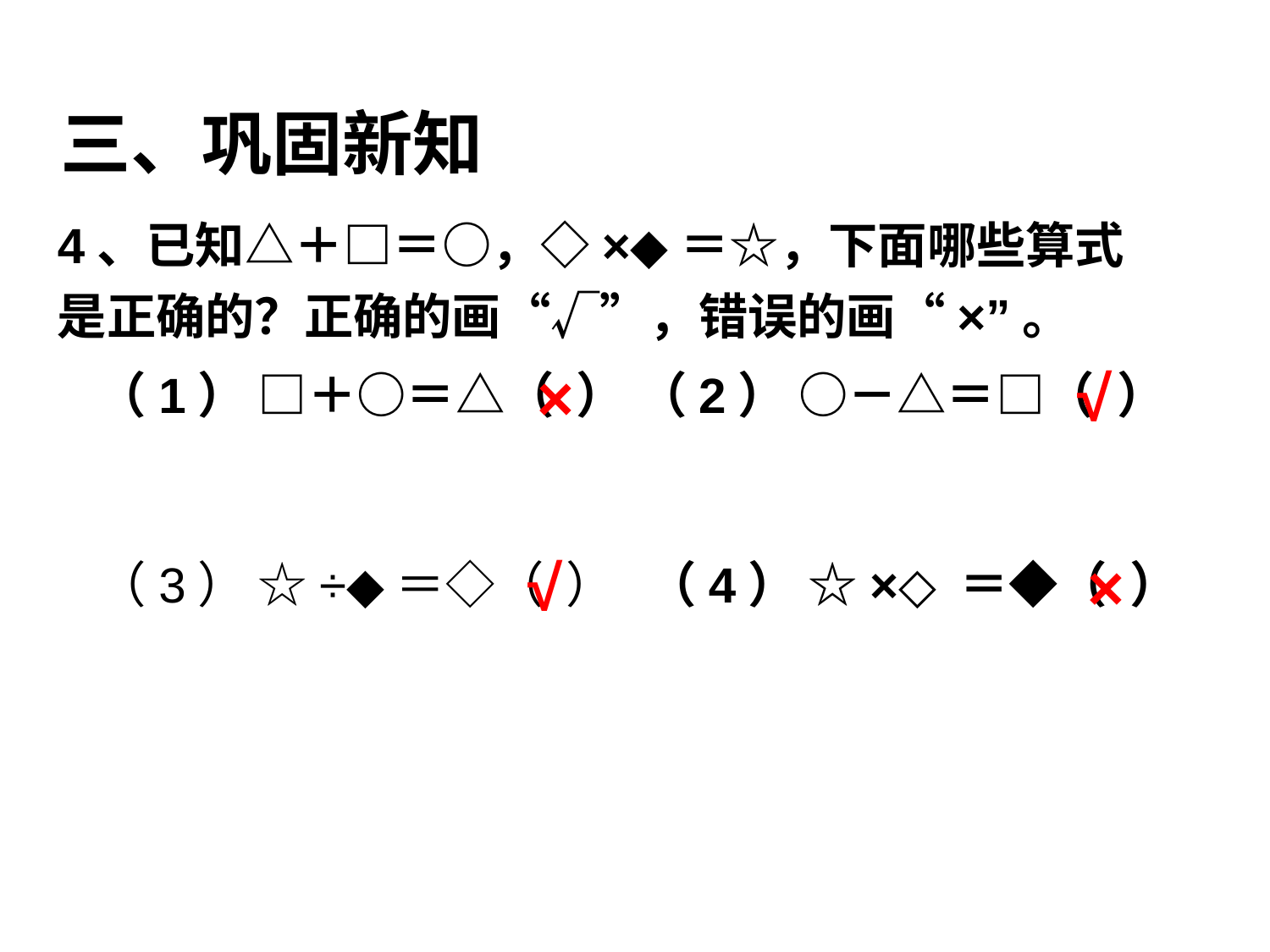

三、巩固新知
4、已知△＋□＝○，◇×◆＝☆，下面哪些算式是正确的？正确的画“√”，错误的画“×”。
×
√
（1） □＋○＝△（  ）
（2） ○－△＝□（  ）
√
×
（3） ☆÷◆＝◇（  ）
（4） ☆×◇＝◆（  ）